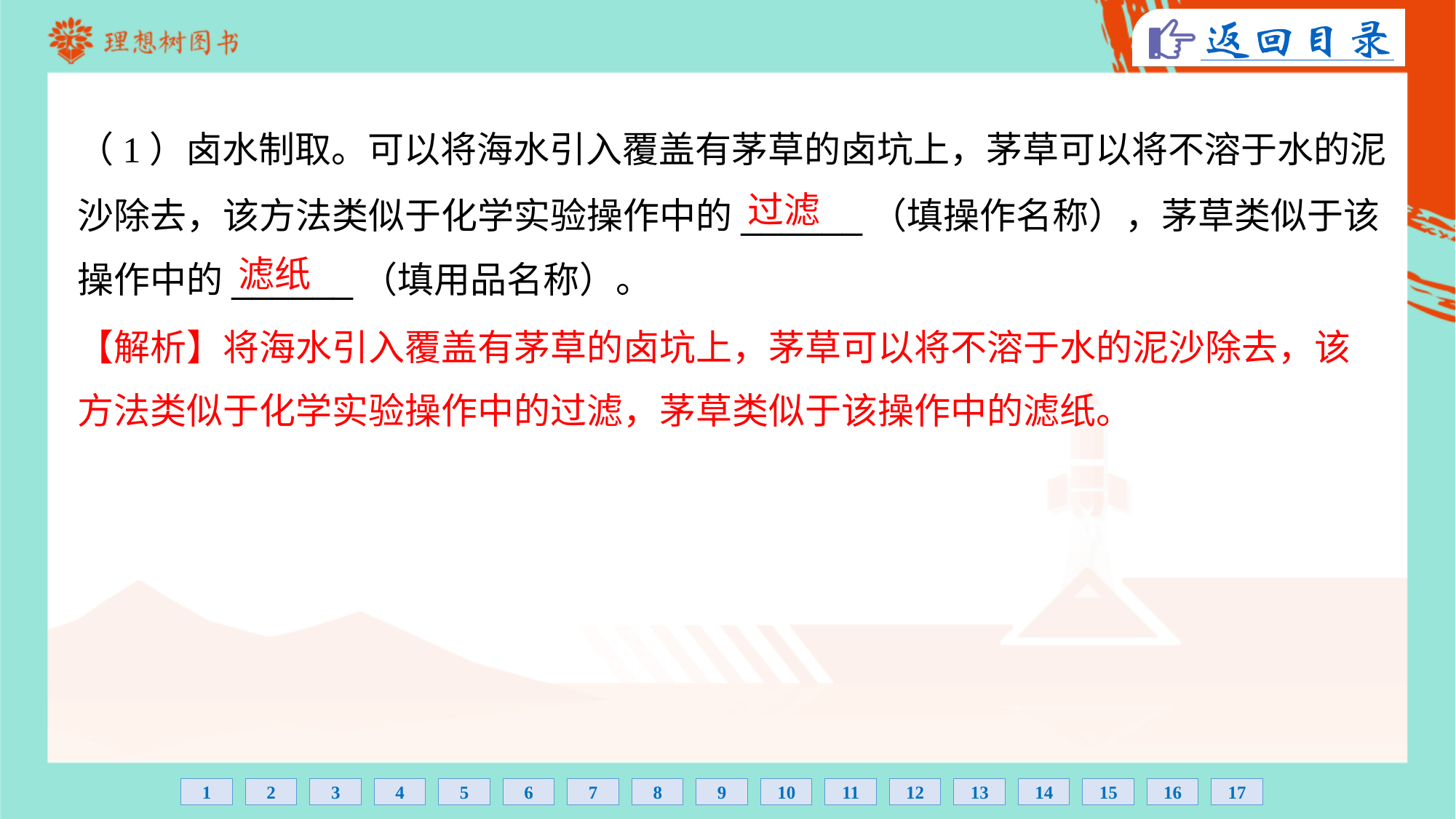

（1）卤水制取。可以将海水引入覆盖有茅草的卤坑上，茅草可以将不溶于水的泥
沙除去，该方法类似于化学实验操作中的______（填操作名称），茅草类似于该
操作中的______（填用品名称）。
过滤
滤纸
【解析】将海水引入覆盖有茅草的卤坑上，茅草可以将不溶于水的泥沙除去，该
方法类似于化学实验操作中的过滤，茅草类似于该操作中的滤纸。